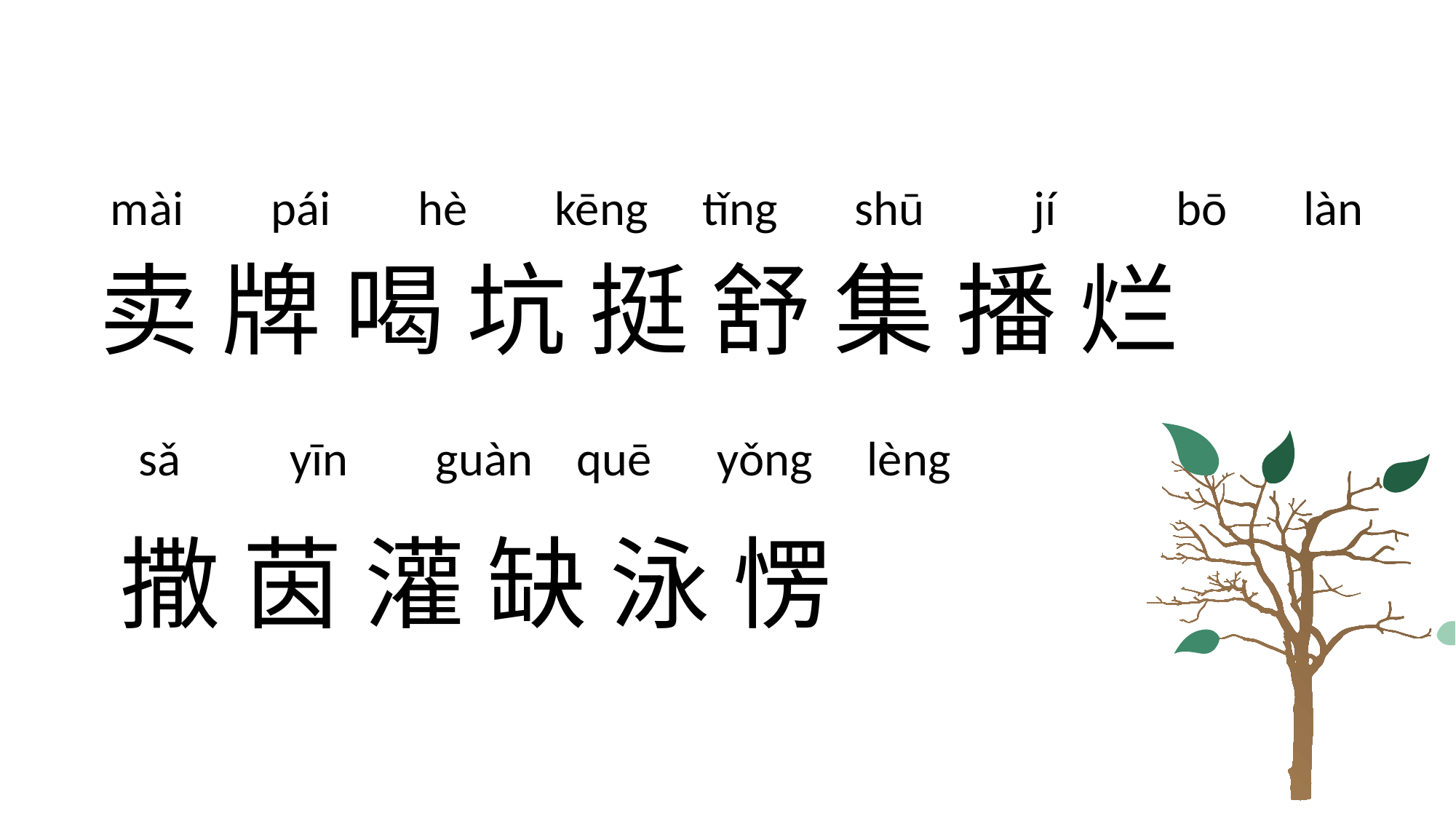

mài        pái        hè        kēng     tǐng       shū          jí           bō       làn
卖 牌 喝 坑 挺 舒 集 播 烂

sǎ          yīn        guàn    quē      yǒng     lèng
撒 茵 灌 缺 泳 愣